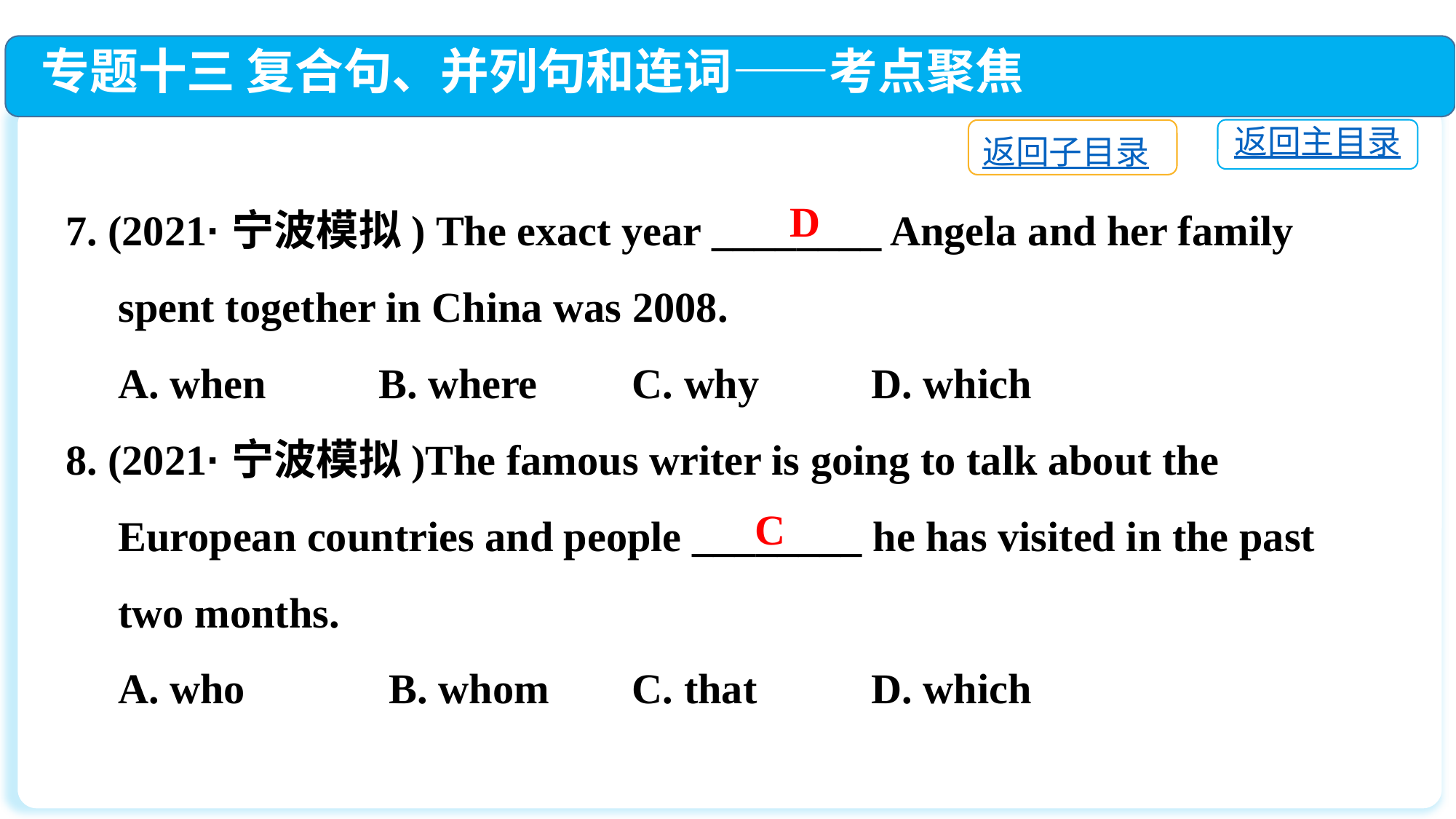

专题十三 复合句、并列句和连词——考点聚焦

返回主目录

返回子目录
7. (2021·宁波模拟) The exact year ________ Angela and her family
     spent together in China was 2008.
     A. when	         B. where	  C. why	    D. which
8. (2021·宁波模拟)The famous writer is going to talk about the
     European countries and people ________ he has visited in the past
     two months.
     A. who	          B. whom	  C. that	    D. which

D
C